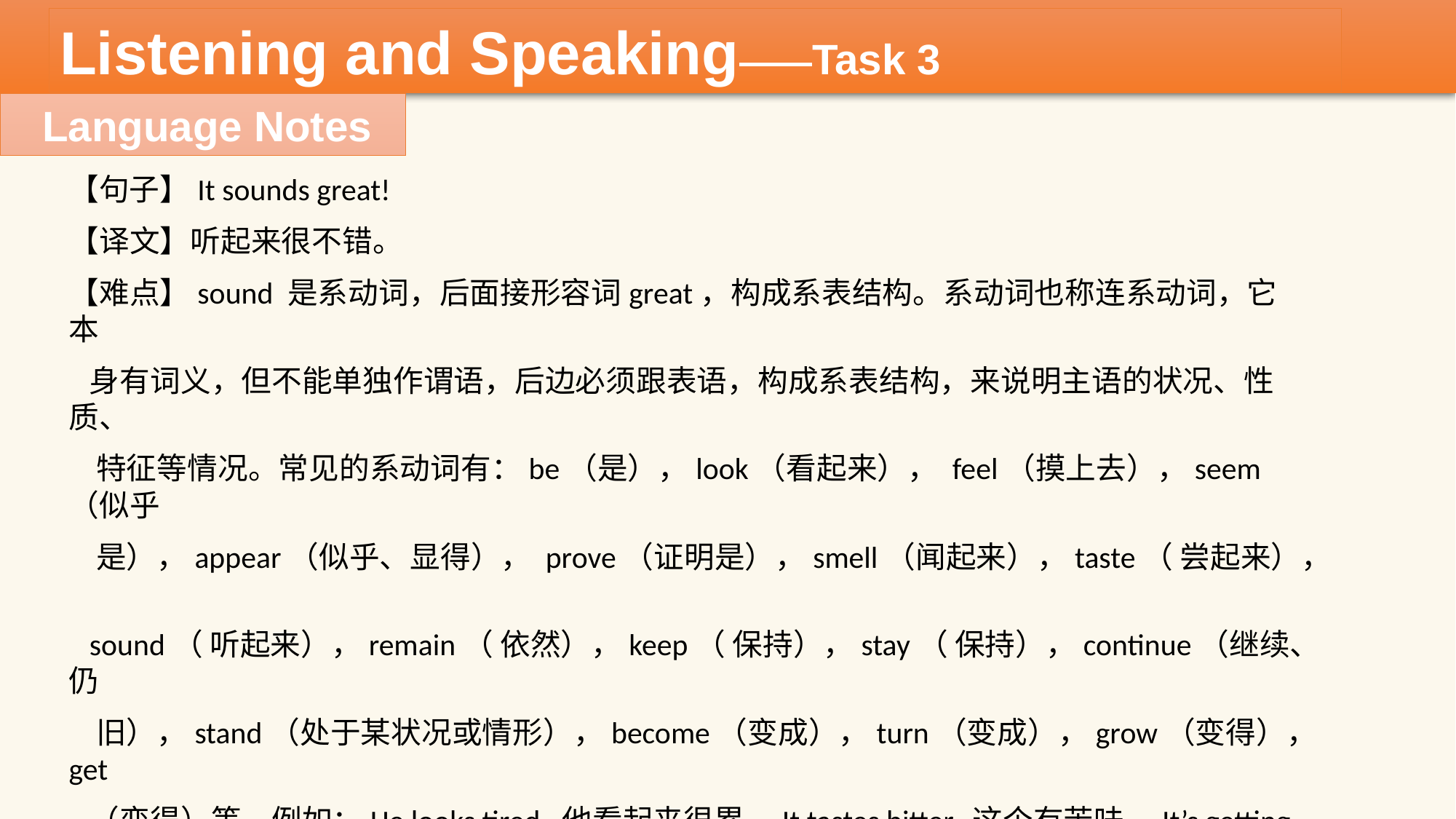

Listening and Speaking——Task 3
Language Notes
【句子】It sounds great!
【译文】听起来很不错。
【难点】sound 是系动词，后面接形容词great，构成系表结构。系动词也称连系动词，它本
  身有词义，但不能单独作谓语，后边必须跟表语，构成系表结构，来说明主语的状况、性质、
   特征等情况。常见的系动词有：be（是），look（看起来）， feel（摸上去），seem（似乎
   是），appear（似乎、显得）， prove（证明是），smell（闻起来），taste（ 尝起来），
   sound（ 听起来），remain（ 依然），keep（ 保持），stay（ 保持），continue（继续、仍
   旧），stand（处于某状况或情形），become（变成），turn（变成），grow（变得），get
  （变得）等。例如：He looks tired. 他看起来很累。It tastes bitter. 这个有苦味。It’s getting
    warmer and warmer nowadays. 这些天越来越热了。